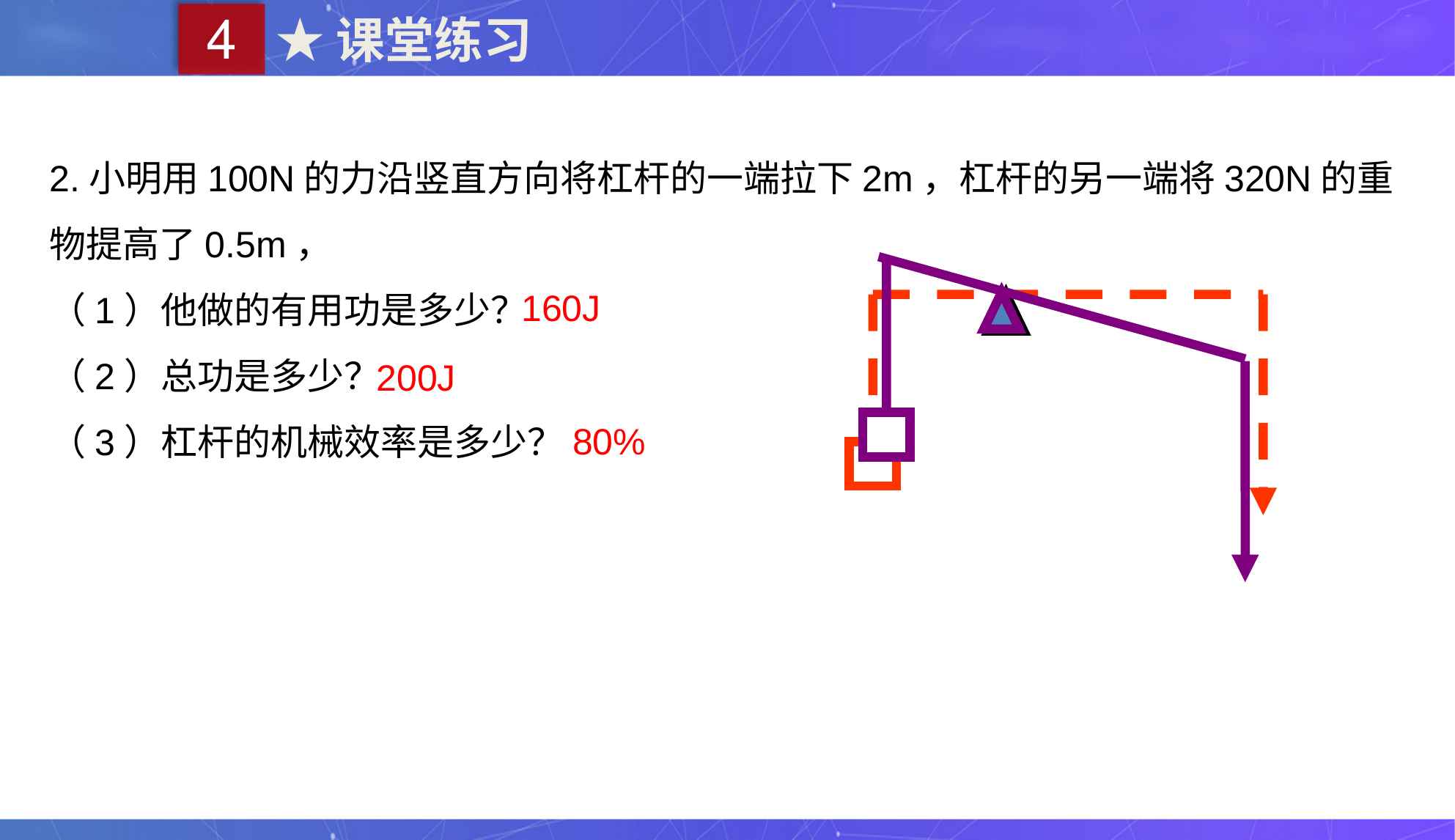

4
★课堂练习
2.小明用100N的力沿竖直方向将杠杆的一端拉下2m，杠杆的另一端将320N的重物提高了0.5m，
（1）他做的有用功是多少？
（2）总功是多少？
（3）杠杆的机械效率是多少？

160J
200J
80%